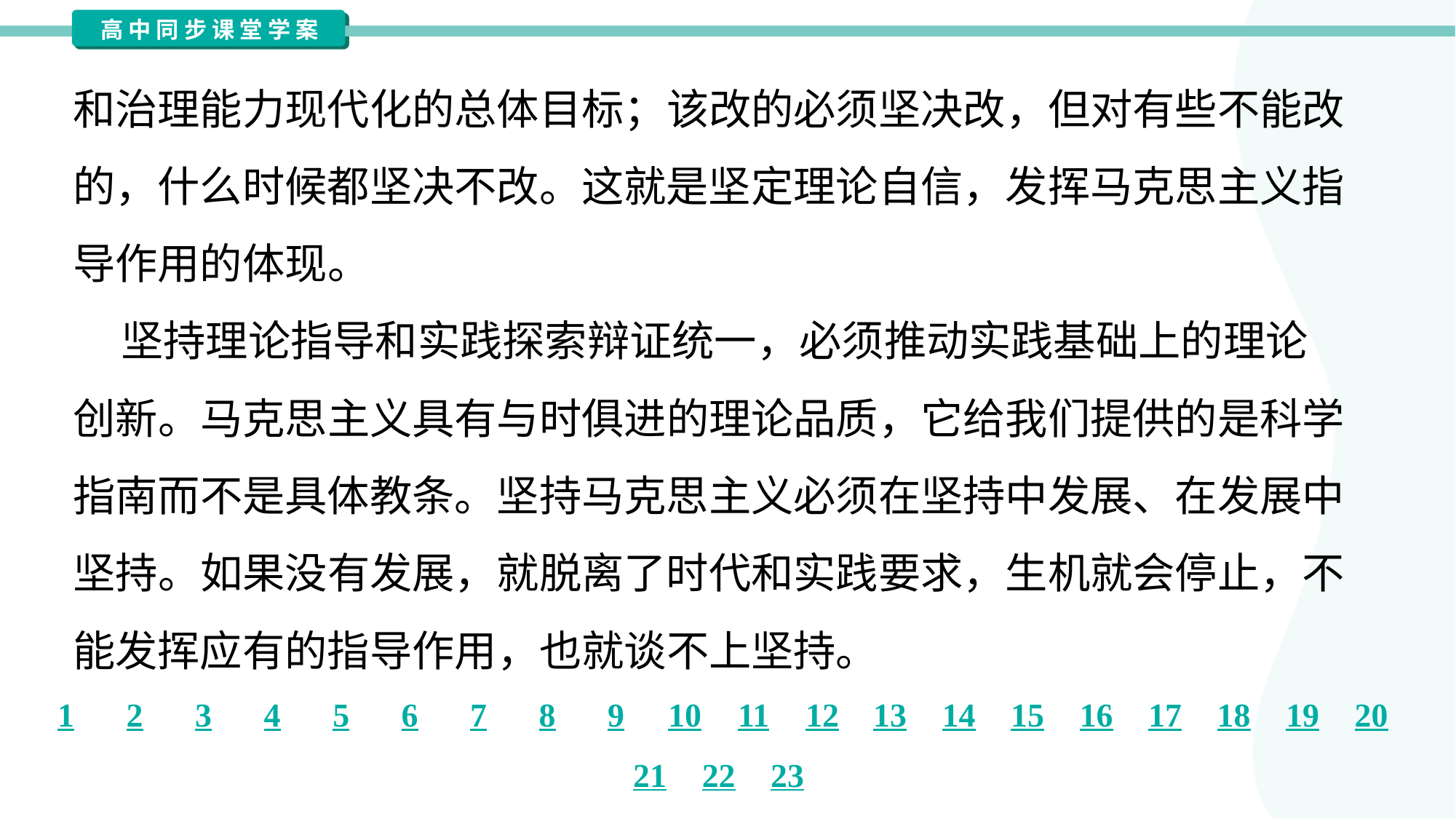

和治理能力现代化的总体目标；该改的必须坚决改，但对有些不能改
的，什么时候都坚决不改。这就是坚定理论自信，发挥马克思主义指
导作用的体现。
    坚持理论指导和实践探索辩证统一，必须推动实践基础上的理论
创新。马克思主义具有与时俱进的理论品质，它给我们提供的是科学
指南而不是具体教条。坚持马克思主义必须在坚持中发展、在发展中
坚持。如果没有发展，就脱离了时代和实践要求，生机就会停止，不
能发挥应有的指导作用，也就谈不上坚持。